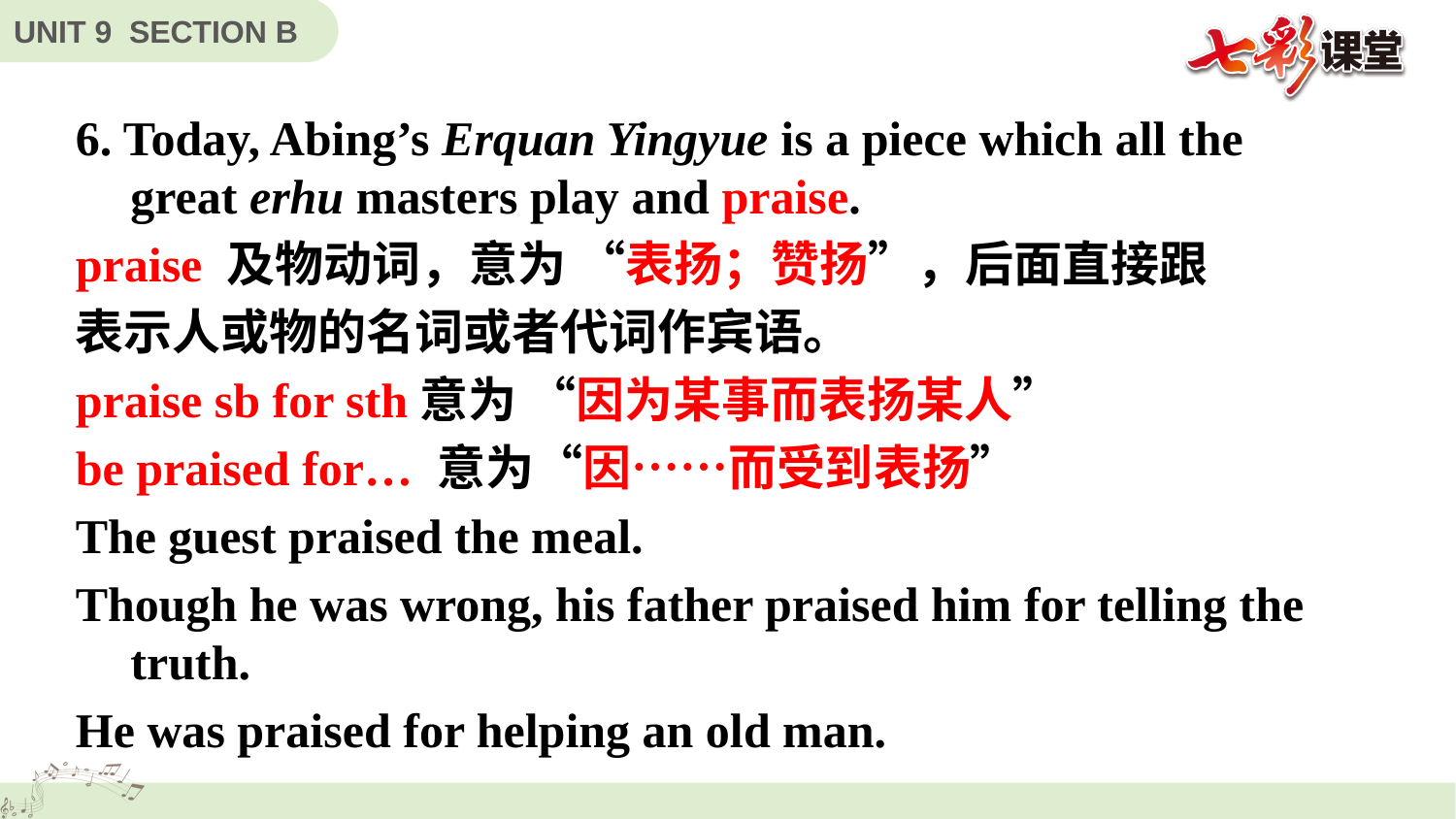

6. Today, Abing’s Erquan Yingyue is a piece which all the great erhu masters play and praise.
praise 及物动词，意为 “表扬；赞扬”，后面直接跟
表示人或物的名词或者代词作宾语。
praise sb for sth意为 “因为某事而表扬某人”
be praised for… 意为“因……而受到表扬”
The guest praised the meal.
Though he was wrong, his father praised him for telling the truth.
He was praised for helping an old man.